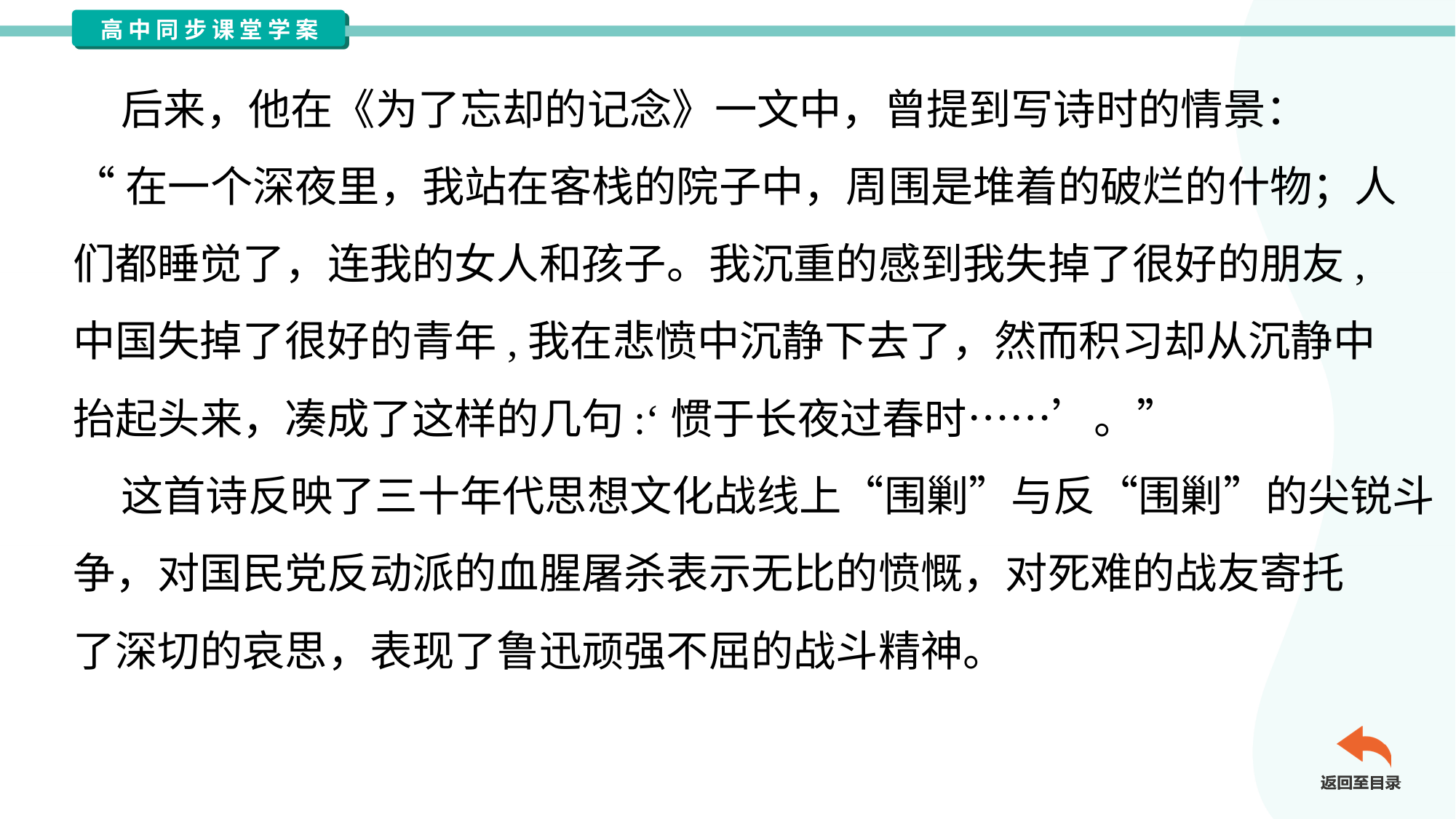

后来，他在《为了忘却的记念》一文中，曾提到写诗时的情景：
“在一个深夜里，我站在客栈的院子中，周围是堆着的破烂的什物；人
们都睡觉了，连我的女人和孩子。我沉重的感到我失掉了很好的朋友,
中国失掉了很好的青年,我在悲愤中沉静下去了，然而积习却从沉静中
抬起头来，凑成了这样的几句:‘惯于长夜过春时……’。”
    这首诗反映了三十年代思想文化战线上“围剿”与反“围剿”的尖锐斗
争，对国民党反动派的血腥屠杀表示无比的愤慨，对死难的战友寄托
了深切的哀思，表现了鲁迅顽强不屈的战斗精神。